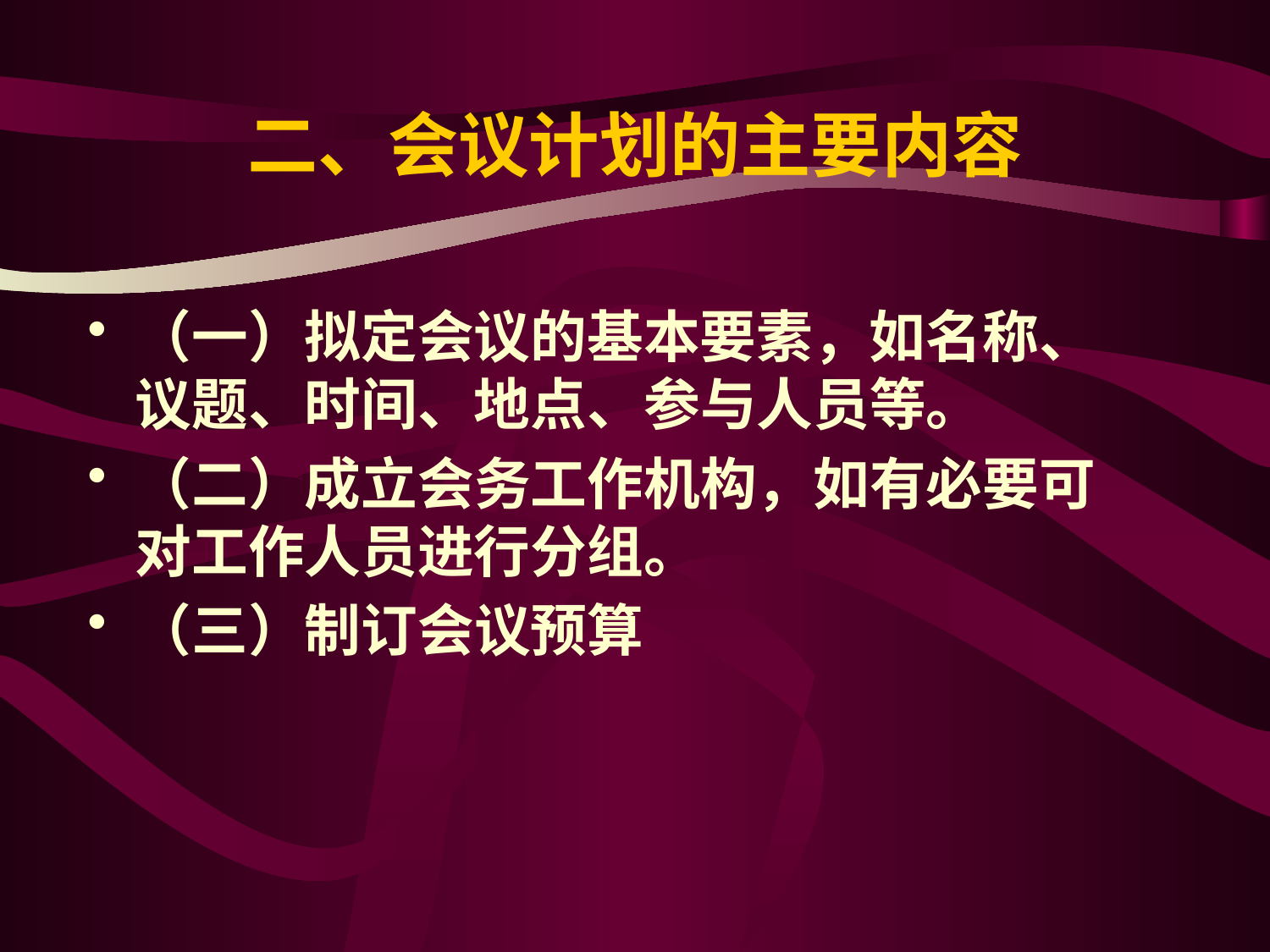

# 二、会议计划的主要内容

（一）拟定会议的基本要素，如名称、议题、时间、地点、参与人员等。
（二）成立会务工作机构，如有必要可对工作人员进行分组。
（三）制订会议预算